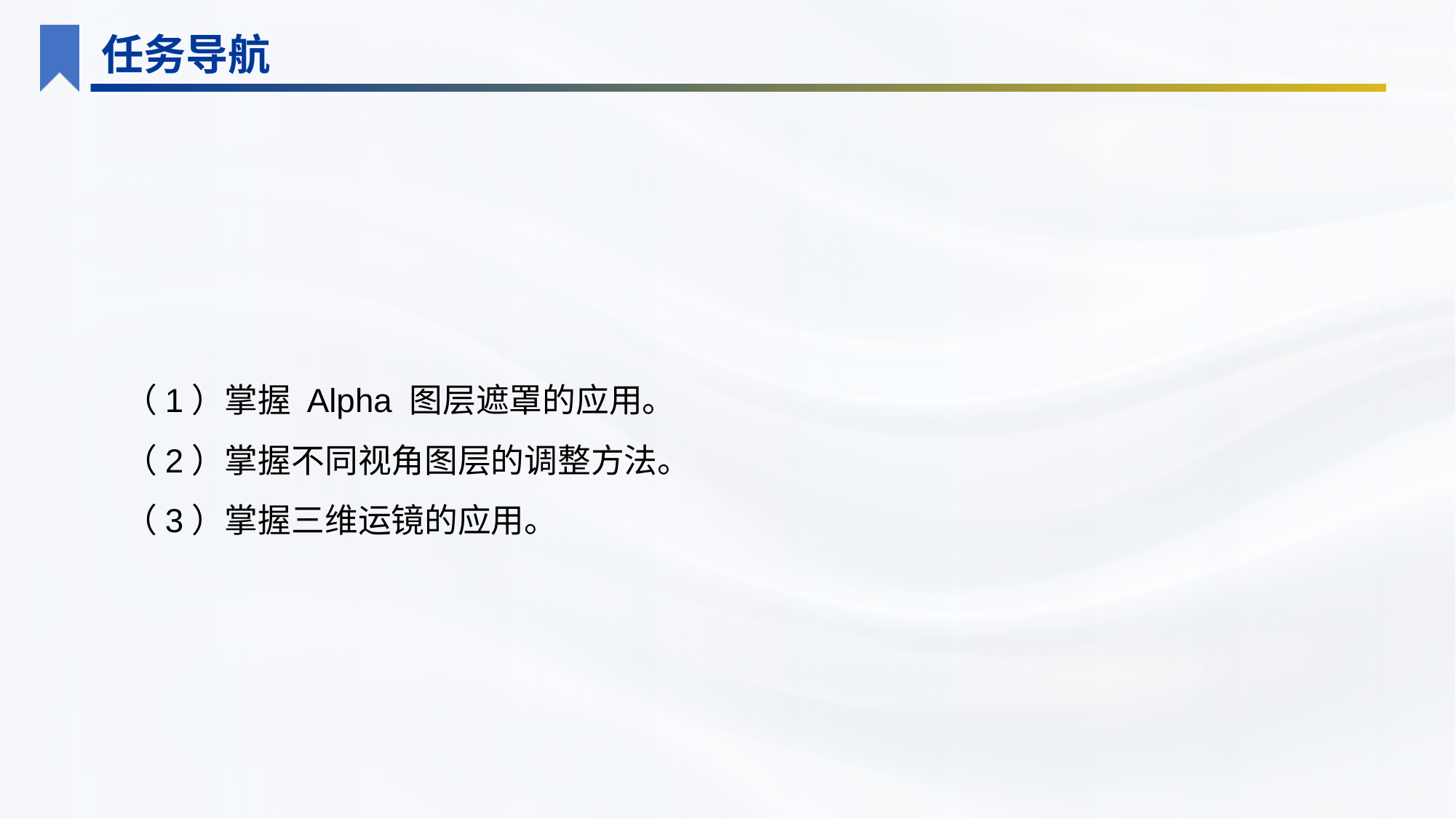

任务导航
（1）掌握 Alpha 图层遮罩的应用。
（2）掌握不同视角图层的调整方法。
（3）掌握三维运镜的应用。